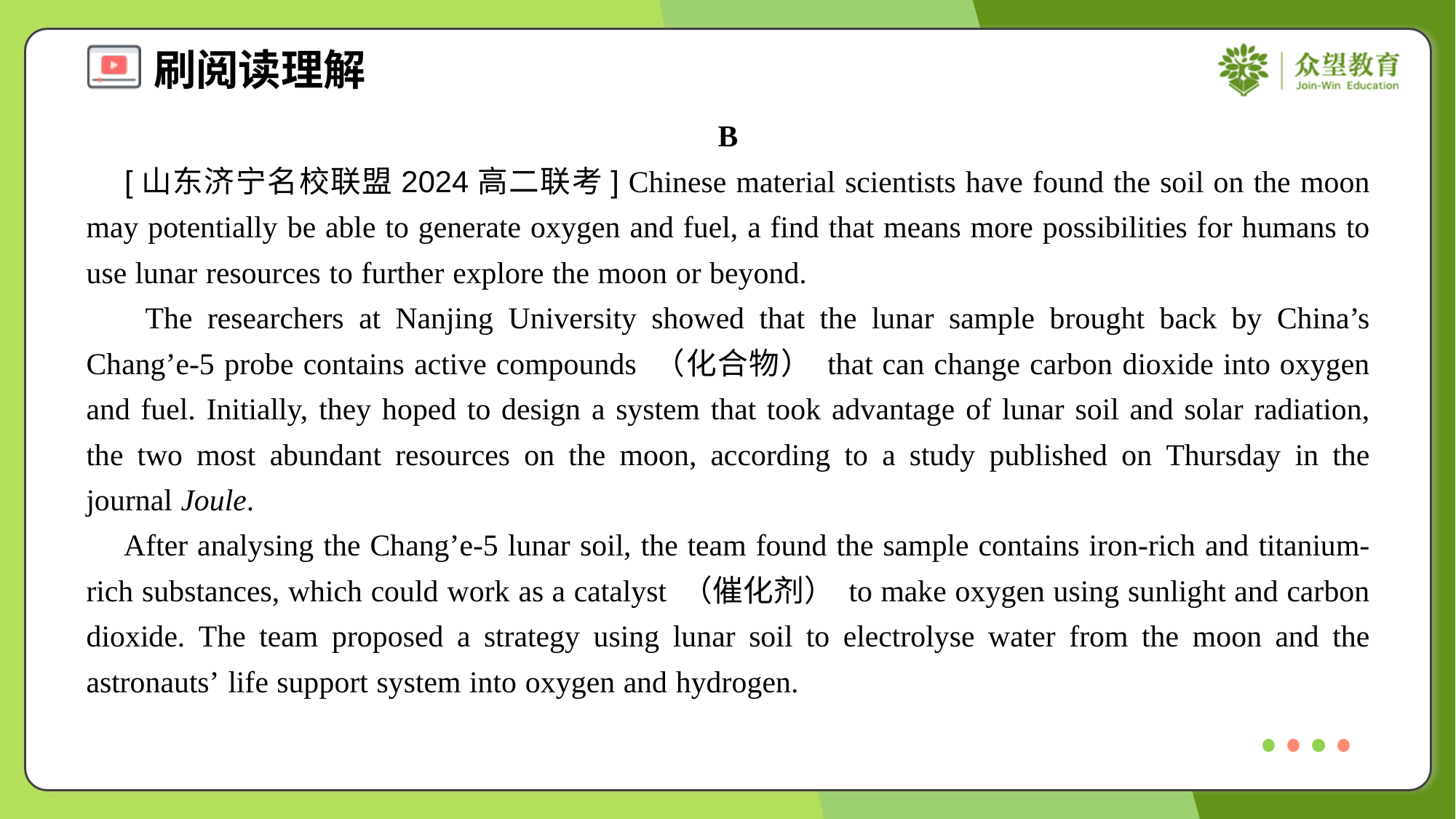

B
    [山东济宁名校联盟2024高二联考] Chinese material scientists have found the soil on the moon may potentially be able to generate oxygen and fuel, a find that means more possibilities for humans to use lunar resources to further explore the moon or beyond.
    The researchers at Nanjing University showed that the lunar sample brought back by China’s Chang’e-5 probe contains active compounds （化合物） that can change carbon dioxide into oxygen and fuel. Initially, they hoped to design a system that took advantage of lunar soil and solar radiation, the two most abundant resources on the moon, according to a study published on Thursday in the journal Joule.
    After analysing the Chang’e-5 lunar soil, the team found the sample contains iron-rich and titanium-rich substances, which could work as a catalyst （催化剂） to make oxygen using sunlight and carbon dioxide. The team proposed a strategy using lunar soil to electrolyse water from the moon and the astronauts’ life support system into oxygen and hydrogen.